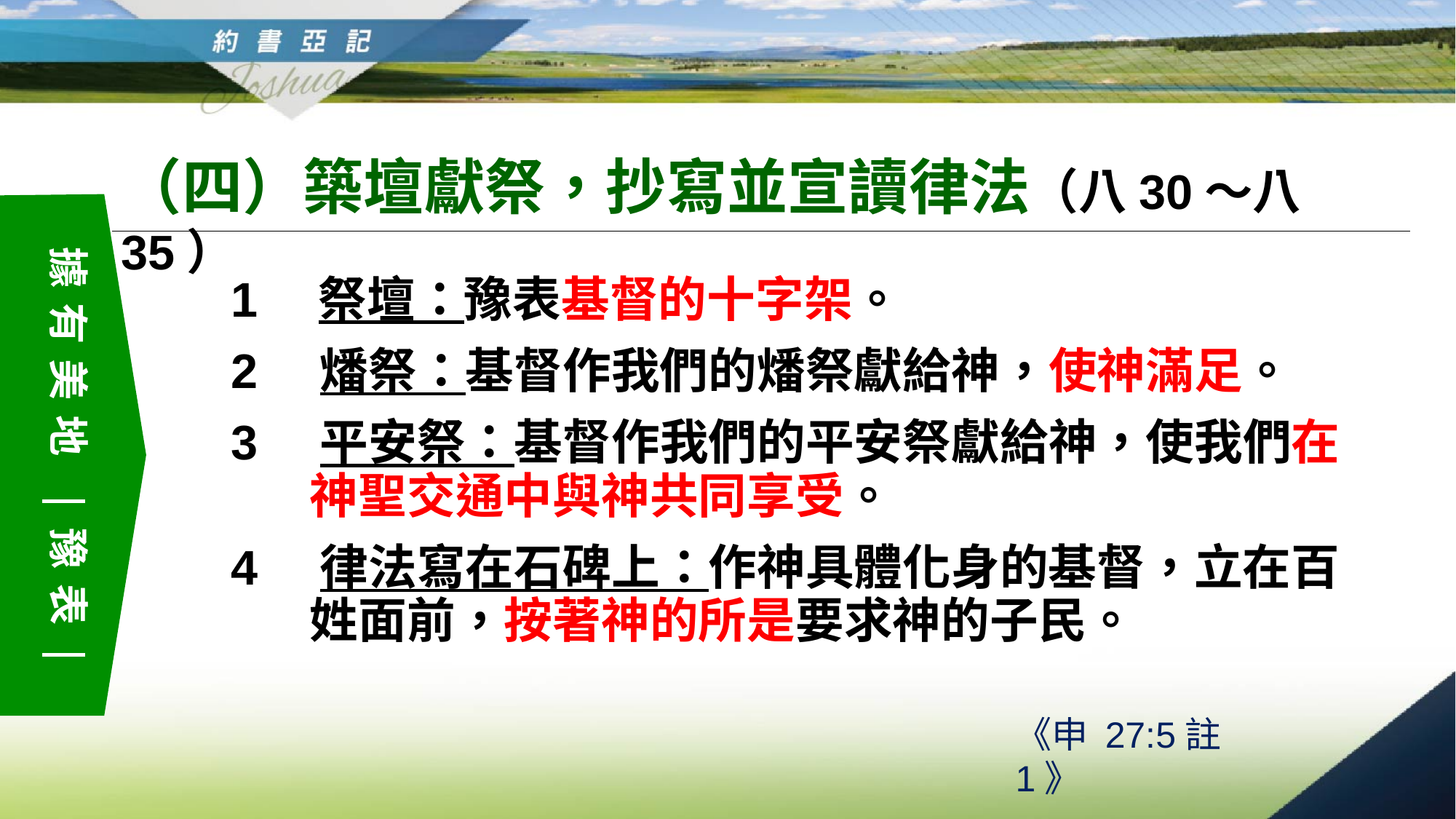

（四）築壇獻祭，抄寫並宣讀律法（八30～八35）

據有美地　豫表
1　祭壇：豫表基督的十字架。
2　燔祭：基督作我們的燔祭獻給神，使神滿足。
3　平安祭：基督作我們的平安祭獻給神，使我們在神聖交通中與神共同享受。
4　律法寫在石碑上：作神具體化身的基督，立在百姓面前，按著神的所是要求神的子民。
《申 27:5註1》